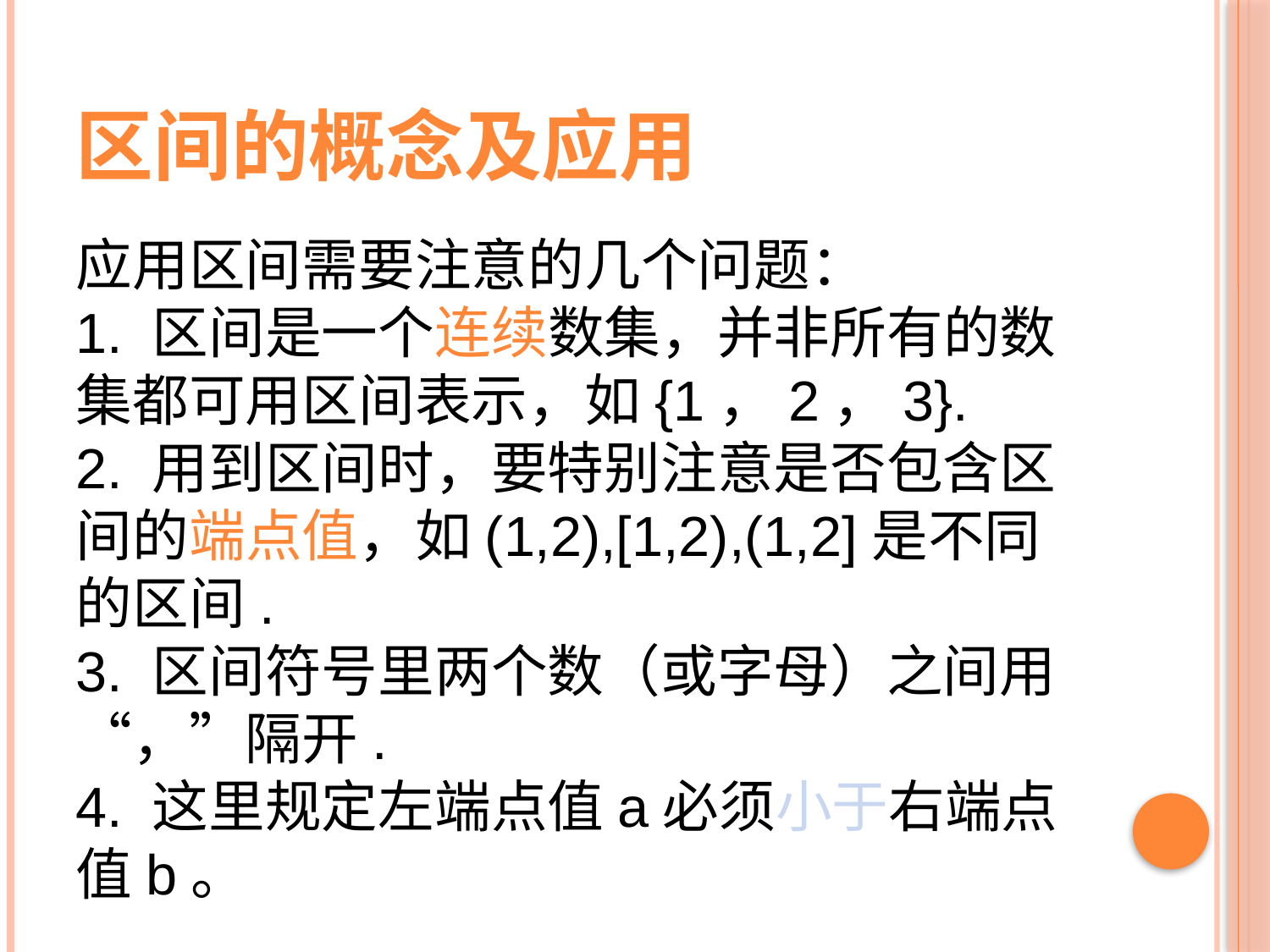

区间的概念及应用
应用区间需要注意的几个问题：
1. 区间是一个连续数集，并非所有的数集都可用区间表示，如{1，2，3}.
2. 用到区间时，要特别注意是否包含区间的端点值，如(1,2),[1,2),(1,2]是不同的区间.
3. 区间符号里两个数（或字母）之间用“，”隔开.
4. 这里规定左端点值a必须小于右端点值b。